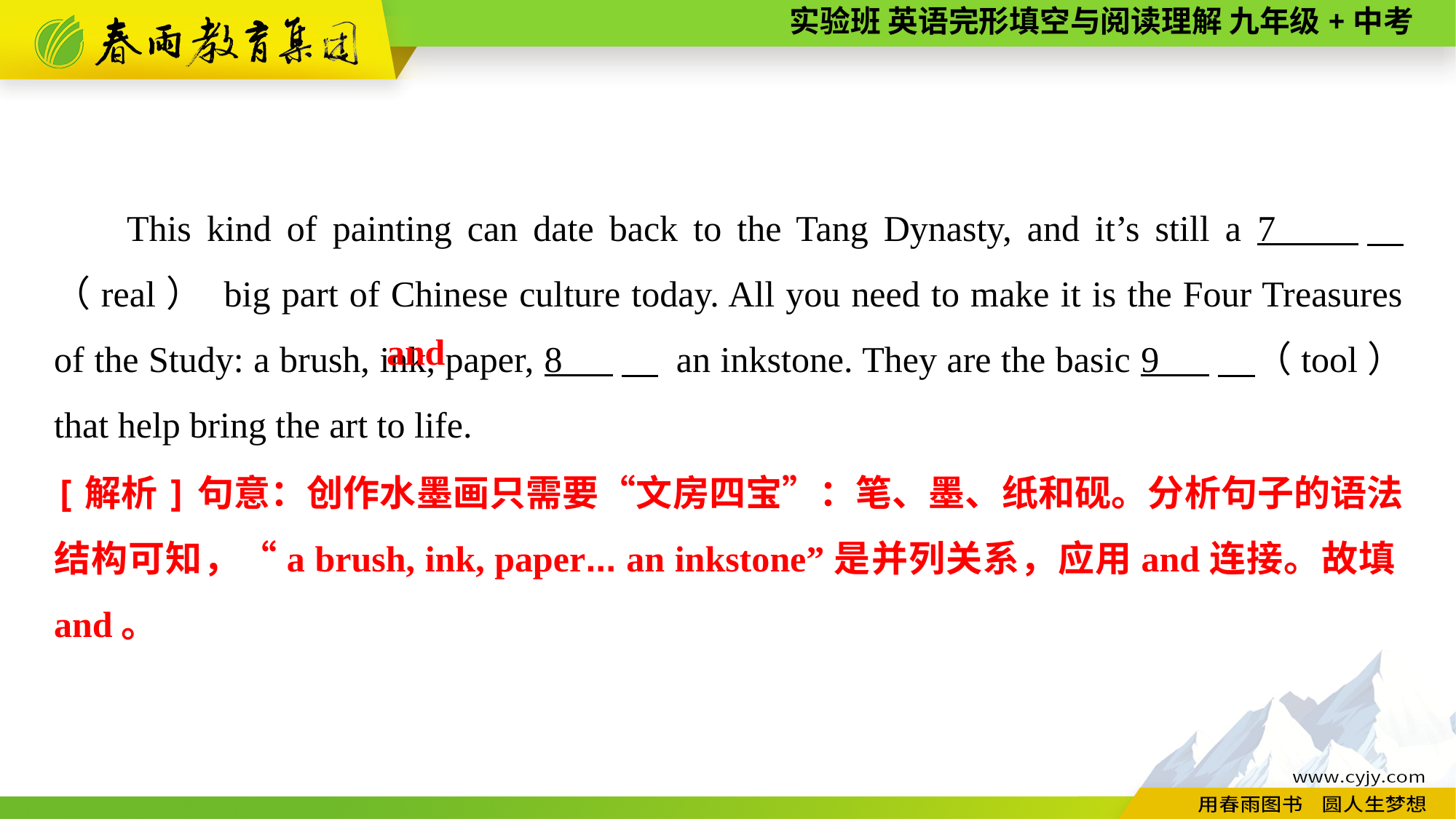

This kind of painting can date back to the Tang Dynasty, and it’s still a 7     　（real） big part of Chinese culture today. All you need to make it is the Four Treasures of the Study: a brush, ink, paper, 8     　 an inkstone. They are the basic 9     　（tool） that help bring the art to life.
and
[解析]句意：创作水墨画只需要“文房四宝”：笔、墨、纸和砚。分析句子的语法结构可知，“a brush, ink, paper... an inkstone”是并列关系，应用and连接。故填and。